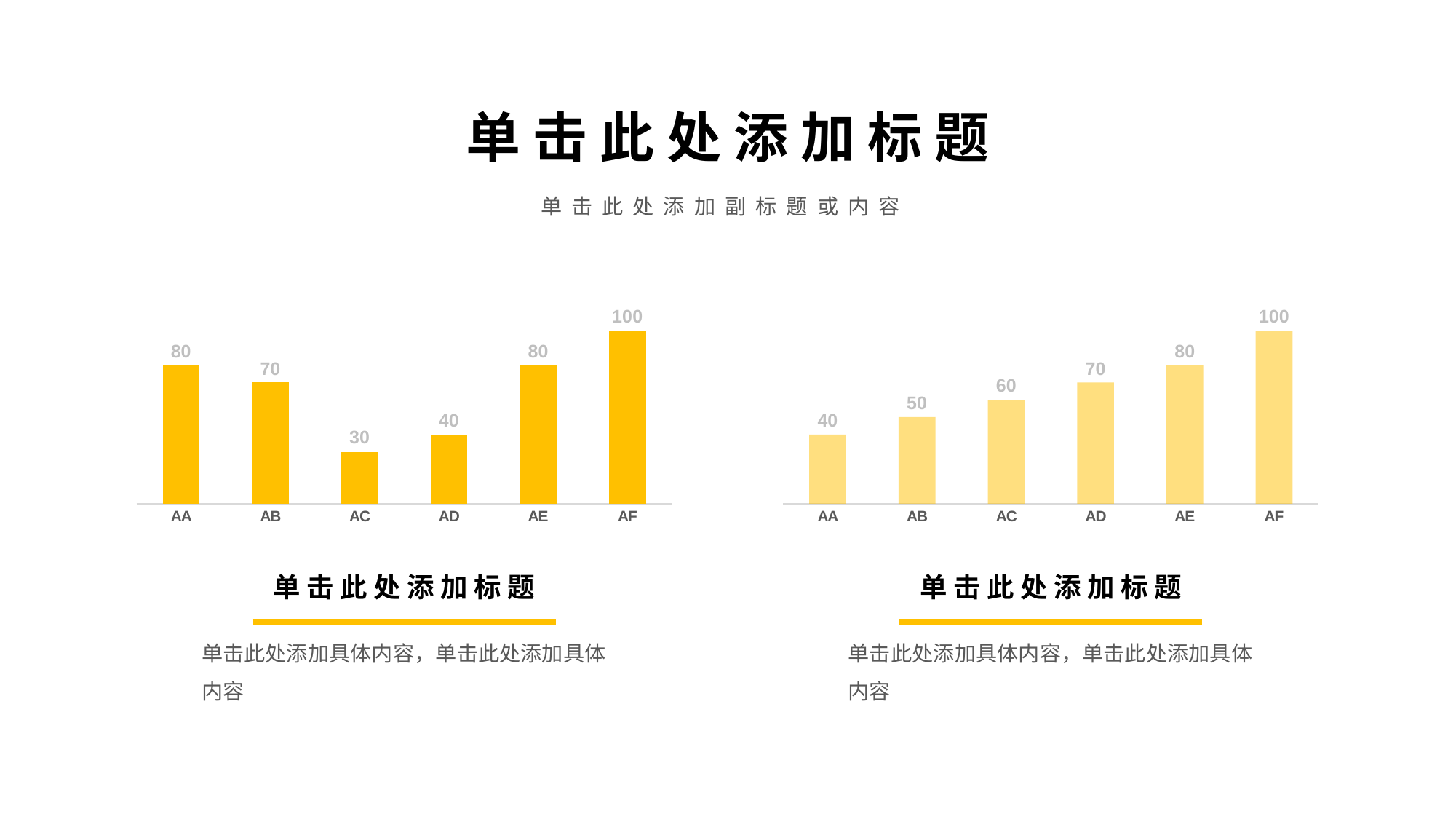

单 击 此 处 添 加 标 题
单  击  此  处  添  加  副  标  题  或  内  容

### Chart

| Category | Series 1 |
|---|---|
| AA | 80.0 |
| AB | 70.0 |
| AC | 30.0 |
| AD | 40.0 |
| AE | 80.0 |
| AF | 100.0 |

### Chart

| Category | Series 1 |
|---|---|
| AA | 40.0 |
| AB | 50.0 |
| AC | 60.0 |
| AD | 70.0 |
| AE | 80.0 |
| AF | 100.0 |
单 击 此 处 添 加 标 题
单击此处添加具体内容，单击此处添加具体内容
单 击 此 处 添 加 标 题
单击此处添加具体内容，单击此处添加具体内容